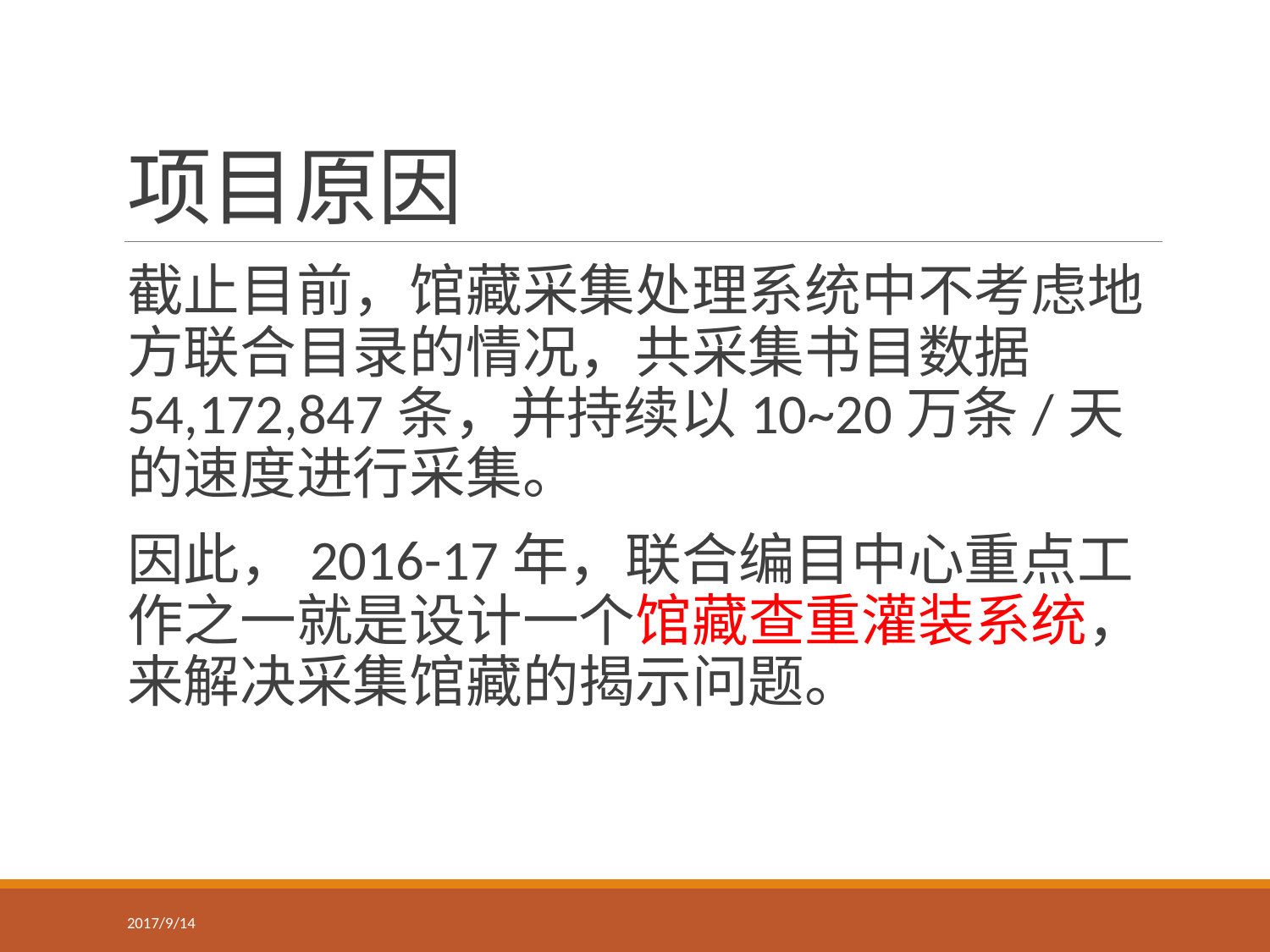

# 项目原因
截止目前，馆藏采集处理系统中不考虑地方联合目录的情况，共采集书目数据54,172,847条，并持续以10~20万条/天的速度进行采集。
因此，2016-17年，联合编目中心重点工作之一就是设计一个馆藏查重灌装系统，来解决采集馆藏的揭示问题。

2017/9/14